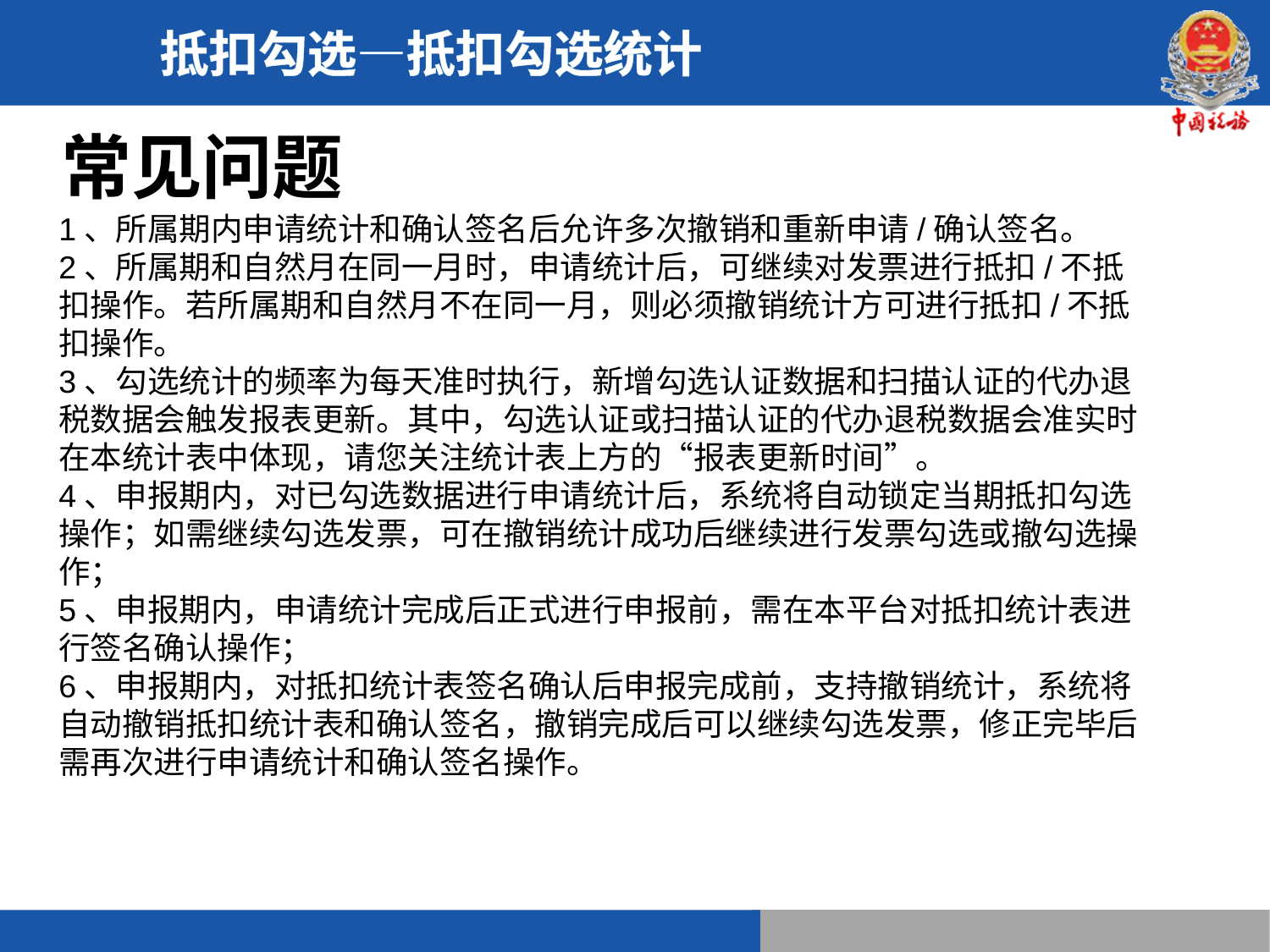

抵扣勾选—抵扣勾选统计
常见问题
1、所属期内申请统计和确认签名后允许多次撤销和重新申请/确认签名。
2、所属期和自然月在同一月时，申请统计后，可继续对发票进行抵扣/不抵扣操作。若所属期和自然月不在同一月，则必须撤销统计方可进行抵扣/不抵扣操作。
3、勾选统计的频率为每天准时执行，新增勾选认证数据和扫描认证的代办退税数据会触发报表更新。其中，勾选认证或扫描认证的代办退税数据会准实时在本统计表中体现，请您关注统计表上方的“报表更新时间”。
4、申报期内，对已勾选数据进行申请统计后，系统将自动锁定当期抵扣勾选操作；如需继续勾选发票，可在撤销统计成功后继续进行发票勾选或撤勾选操作；
5、申报期内，申请统计完成后正式进行申报前，需在本平台对抵扣统计表进行签名确认操作；
6、申报期内，对抵扣统计表签名确认后申报完成前，支持撤销统计，系统将自动撤销抵扣统计表和确认签名，撤销完成后可以继续勾选发票，修正完毕后需再次进行申请统计和确认签名操作。

43